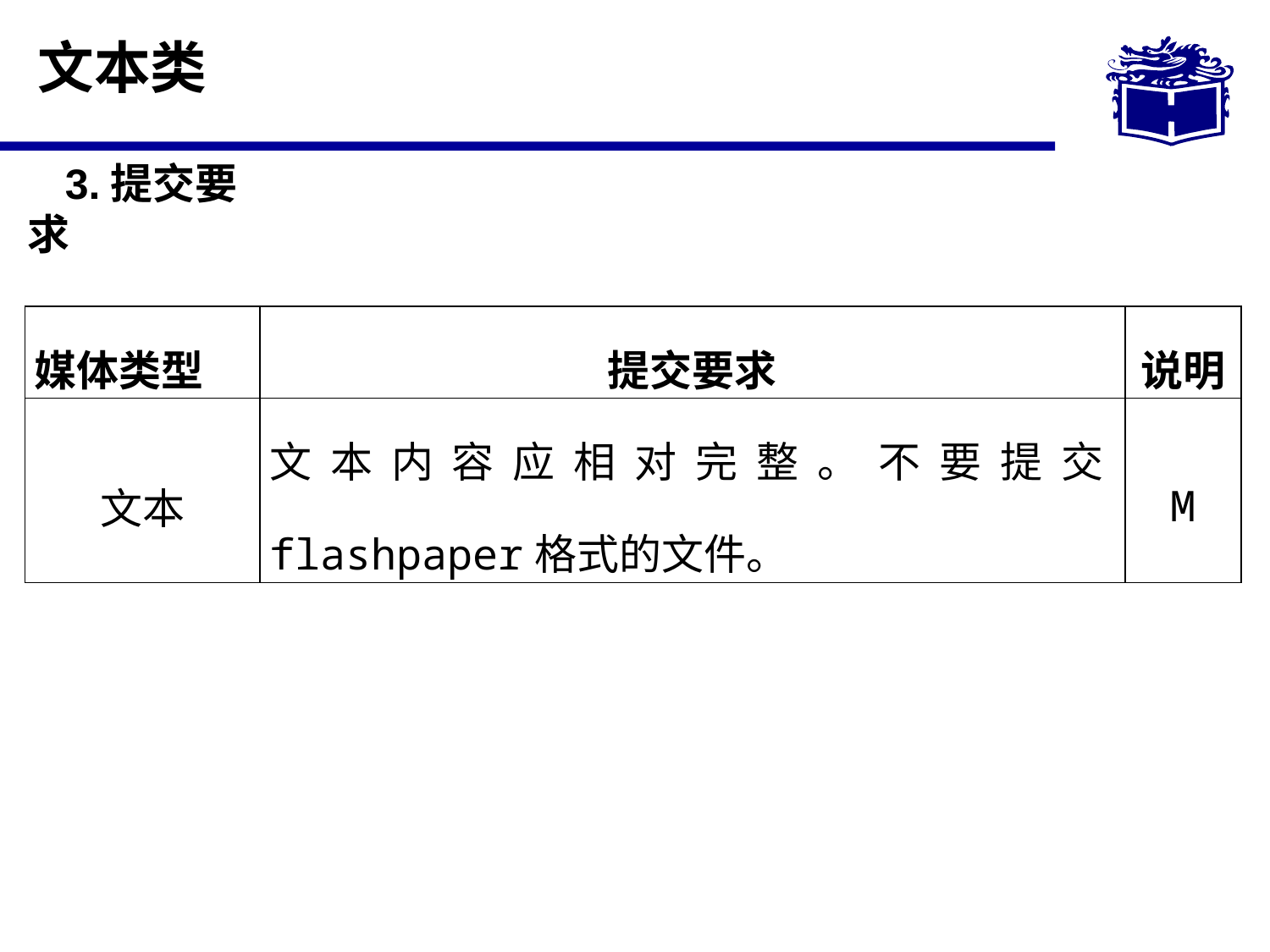

# 文本类
3.提交要求
| 媒体类型 | 提交要求 | 说明 |
| --- | --- | --- |
| 文本 | 文本内容应相对完整。不要提交flashpaper格式的文件。 | M |